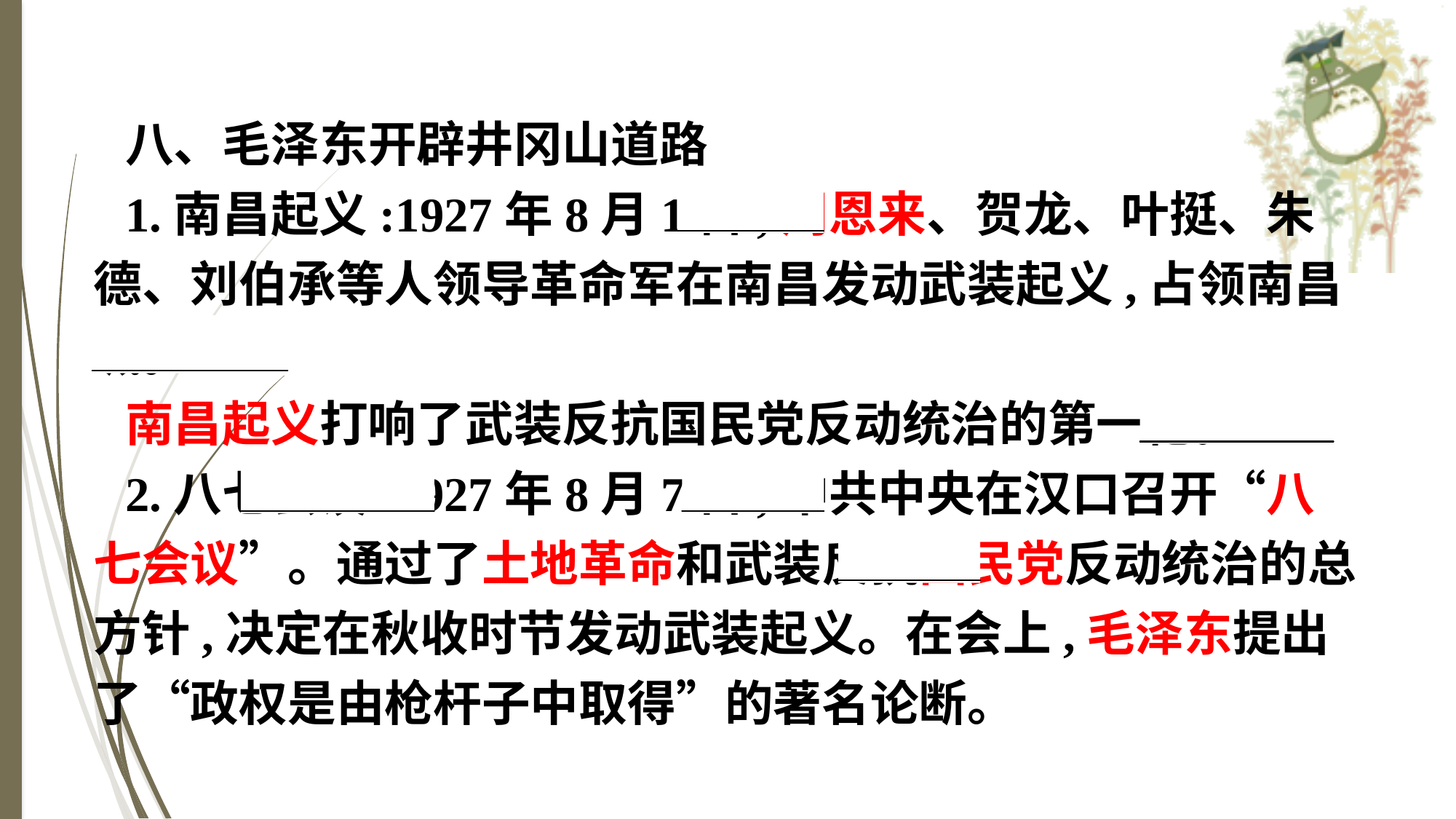

八、毛泽东开辟井冈山道路
1.南昌起义:1927年8月1日,周恩来、贺龙、叶挺、朱德、刘伯承等人领导革命军在南昌发动武装起义,占领南昌城。
南昌起义打响了武装反抗国民党反动统治的第一枪。
2.八七会议:1927年8月7日,中共中央在汉口召开“八七会议”。通过了土地革命和武装反抗国民党反动统治的总方针,决定在秋收时节发动武装起义。在会上,毛泽东提出了“政权是由枪杆子中取得”的著名论断。